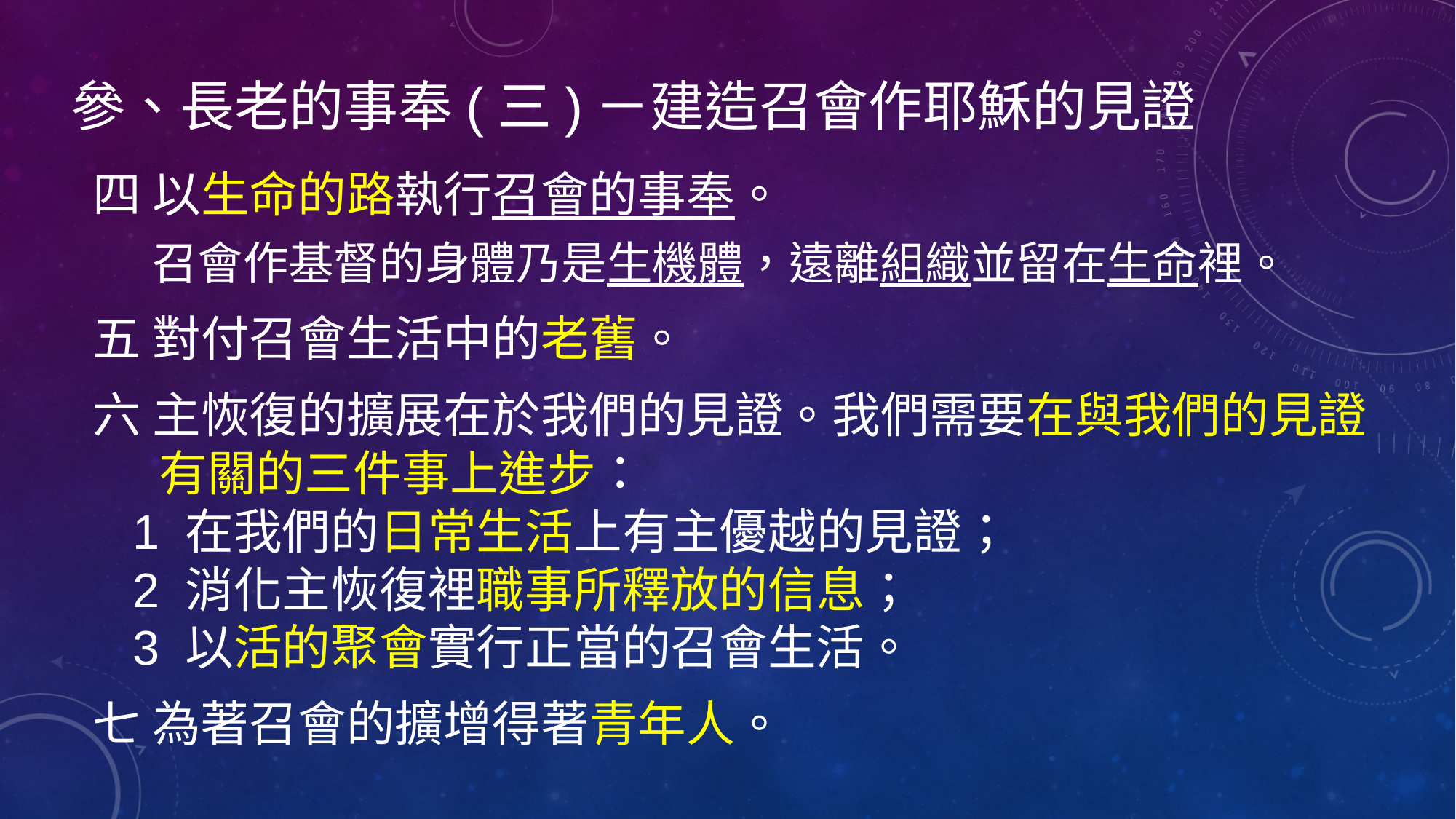

參、長老的事奉(三)－建造召會作耶穌的見證
四 以生命的路執行召會的事奉。
　 召會作基督的身體乃是生機體，遠離組織並留在生命裡。
五 對付召會生活中的老舊。
六 主恢復的擴展在於我們的見證。我們需要在與我們的見證
     有關的三件事上進步：
   1 在我們的日常生活上有主優越的見證；
   2 消化主恢復裡職事所釋放的信息；
   3 以活的聚會實行正當的召會生活。
七 為著召會的擴增得著青年人。